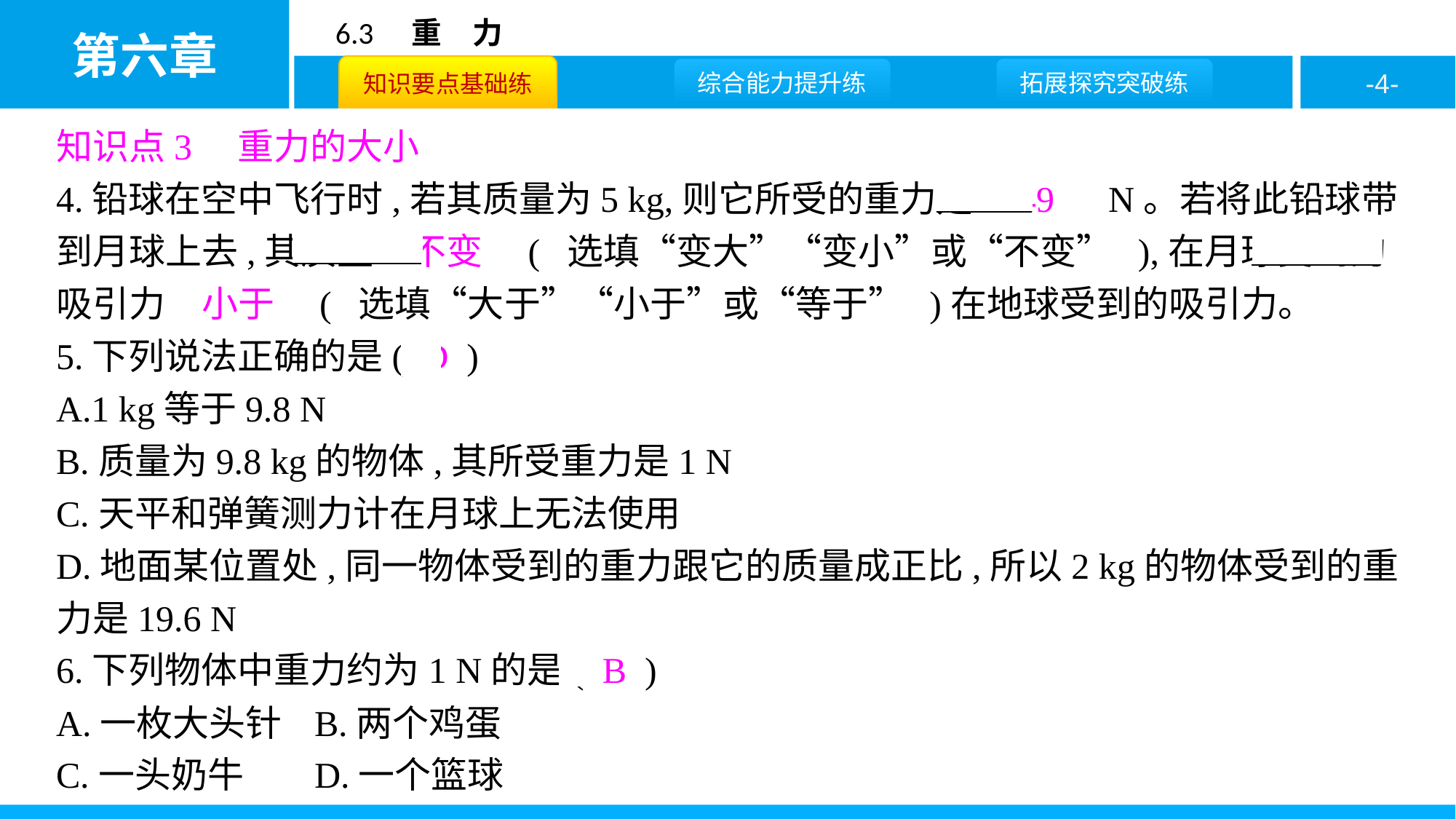

知识点3　重力的大小
4.铅球在空中飞行时,若其质量为5 kg,则它所受的重力是　49　N。若将此铅球带到月球上去,其质量　不变　(  选填“变大”“变小”或“不变”  ),在月球受到的吸引力　小于　(  选填“大于”“小于”或“等于”  )在地球受到的吸引力。
5.下列说法正确的是(  D  )
A.1 kg等于9.8 N
B.质量为9.8 kg的物体,其所受重力是1 N
C.天平和弹簧测力计在月球上无法使用
D.地面某位置处,同一物体受到的重力跟它的质量成正比,所以2 kg的物体受到的重力是19.6 N
6.下列物体中重力约为1 N的是(  B  )
A.一枚大头针	B.两个鸡蛋
C.一头奶牛	D.一个篮球